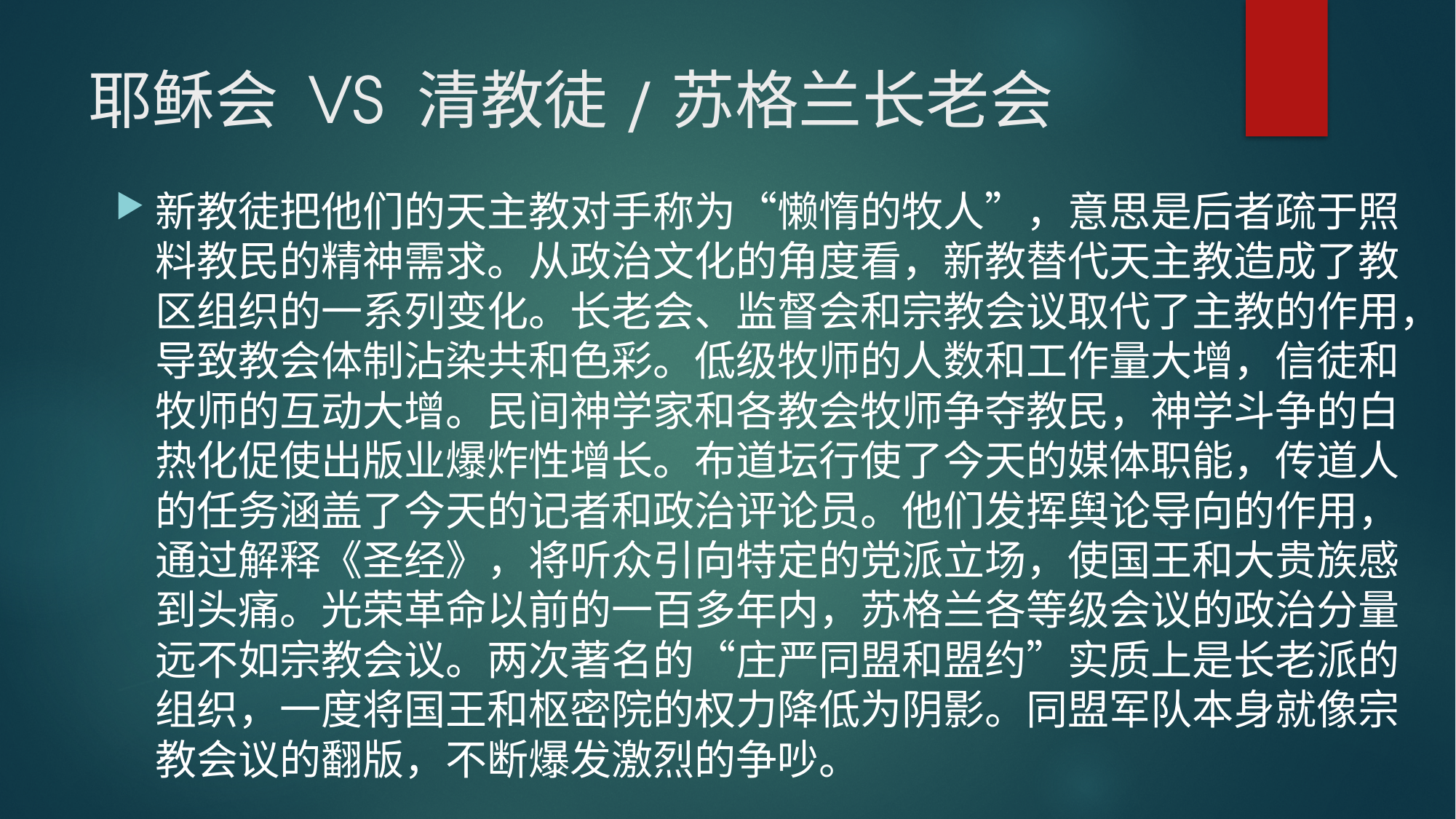

# 耶稣会 VS 清教徒/苏格兰长老会
新教徒把他们的天主教对手称为“懒惰的牧人”，意思是后者疏于照料教民的精神需求。从政治文化的角度看，新教替代天主教造成了教区组织的一系列变化。长老会、监督会和宗教会议取代了主教的作用，导致教会体制沾染共和色彩。低级牧师的人数和工作量大增，信徒和牧师的互动大增。民间神学家和各教会牧师争夺教民，神学斗争的白热化促使出版业爆炸性增长。布道坛行使了今天的媒体职能，传道人的任务涵盖了今天的记者和政治评论员。他们发挥舆论导向的作用，通过解释《圣经》，将听众引向特定的党派立场，使国王和大贵族感到头痛。光荣革命以前的一百多年内，苏格兰各等级会议的政治分量远不如宗教会议。两次著名的“庄严同盟和盟约”实质上是长老派的组织，一度将国王和枢密院的权力降低为阴影。同盟军队本身就像宗教会议的翻版，不断爆发激烈的争吵。